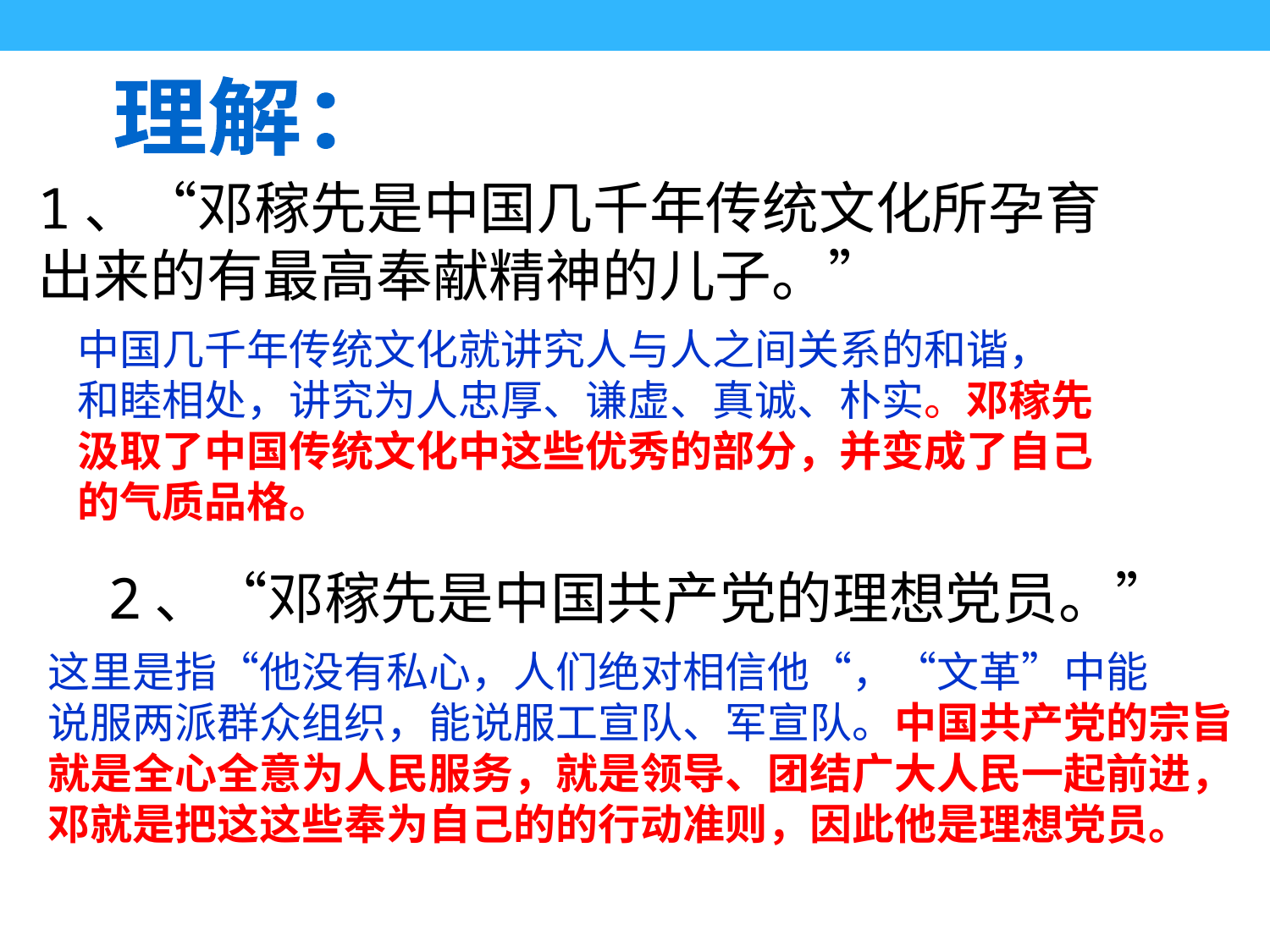

理解：
1、“邓稼先是中国几千年传统文化所孕育出来的有最高奉献精神的儿子。”
中国几千年传统文化就讲究人与人之间关系的和谐，
和睦相处，讲究为人忠厚、谦虚、真诚、朴实。邓稼先
汲取了中国传统文化中这些优秀的部分，并变成了自己
的气质品格。
2、“邓稼先是中国共产党的理想党员。”
这里是指“他没有私心，人们绝对相信他“，“文革”中能
说服两派群众组织，能说服工宣队、军宣队。中国共产党的宗旨
就是全心全意为人民服务，就是领导、团结广大人民一起前进，
邓就是把这这些奉为自己的的行动准则，因此他是理想党员。